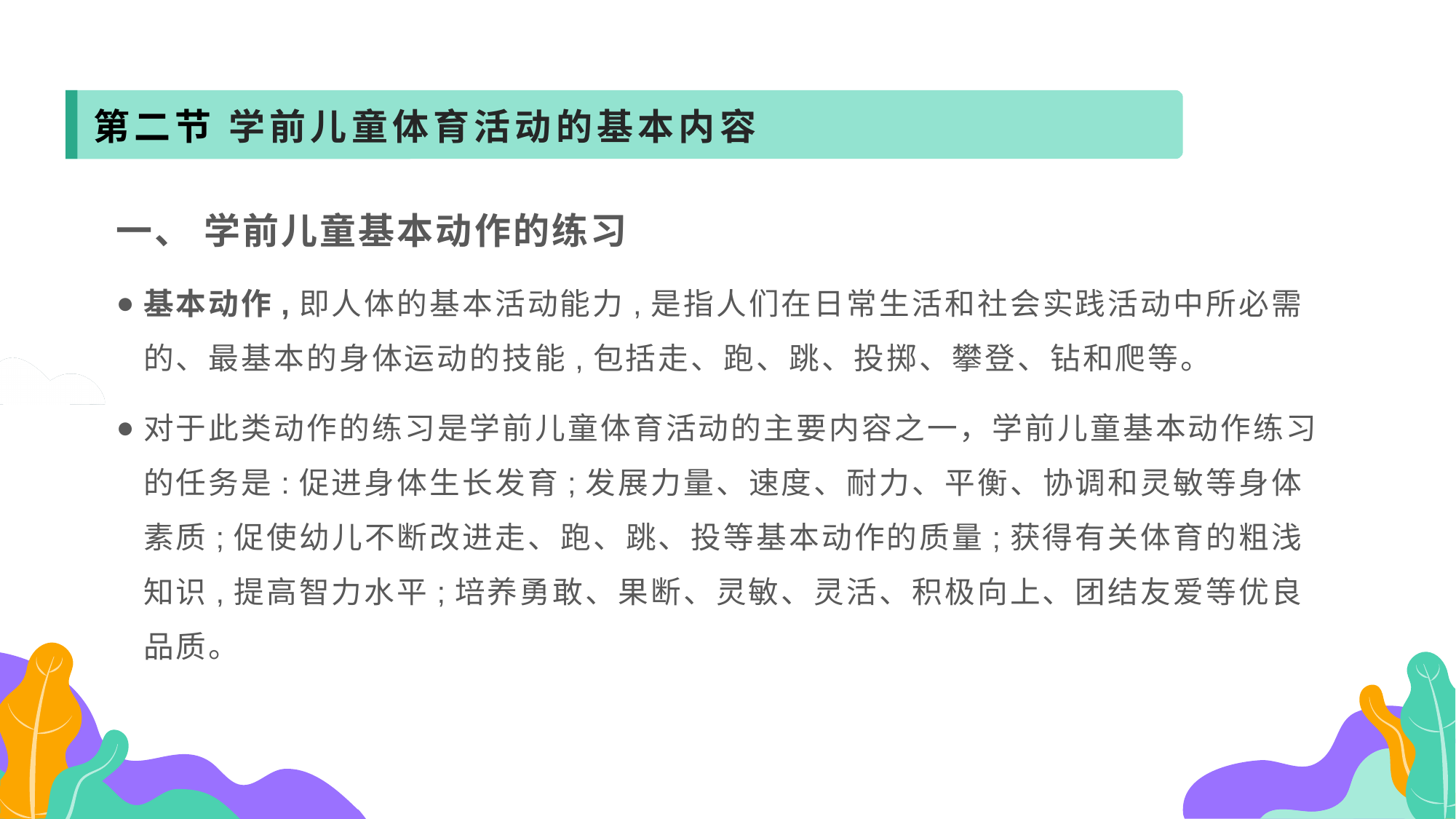

第二节 学前儿童体育活动的基本内容
一、 学前儿童基本动作的练习
基本动作,即人体的基本活动能力,是指人们在日常生活和社会实践活动中所必需的、最基本的身体运动的技能,包括走、跑、跳、投掷、攀登、钻和爬等。
对于此类动作的练习是学前儿童体育活动的主要内容之一，学前儿童基本动作练习的任务是:促进身体生长发育;发展力量、速度、耐力、平衡、协调和灵敏等身体素质;促使幼儿不断改进走、跑、跳、投等基本动作的质量;获得有关体育的粗浅知识,提高智力水平;培养勇敢、果断、灵敏、灵活、积极向上、团结友爱等优良品质。